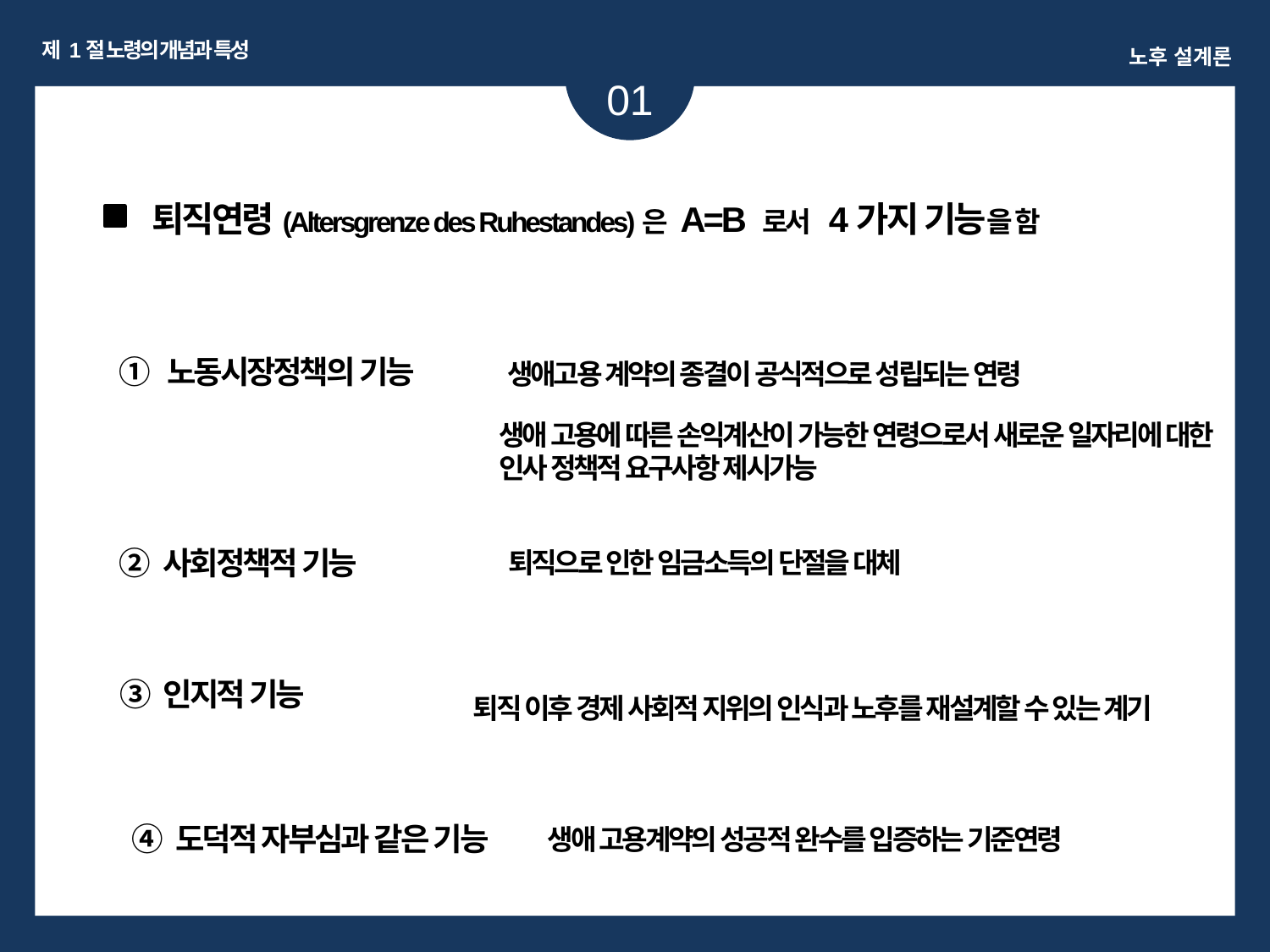

제 1절 노령의 개념과 특성
노후 설계론
01

퇴직연령(Altersgrenze des Ruhestandes)은 A=B 로서  4가지 기능을 함

①  노동시장정책의 기능
생애고용 계약의 종결이 공식적으로 성립되는 연령
생애 고용에 따른 손익계산이 가능한 연령으로서 새로운 일자리에 대한 인사 정책적 요구사항 제시가능
② 사회정책적 기능
퇴직으로 인한 임금소득의 단절을 대체
③ 인지적 기능
퇴직 이후 경제 사회적 지위의 인식과 노후를 재설계할 수 있는 계기
④ 도덕적 자부심과 같은 기능
생애 고용계약의 성공적 완수를 입증하는 기준연령